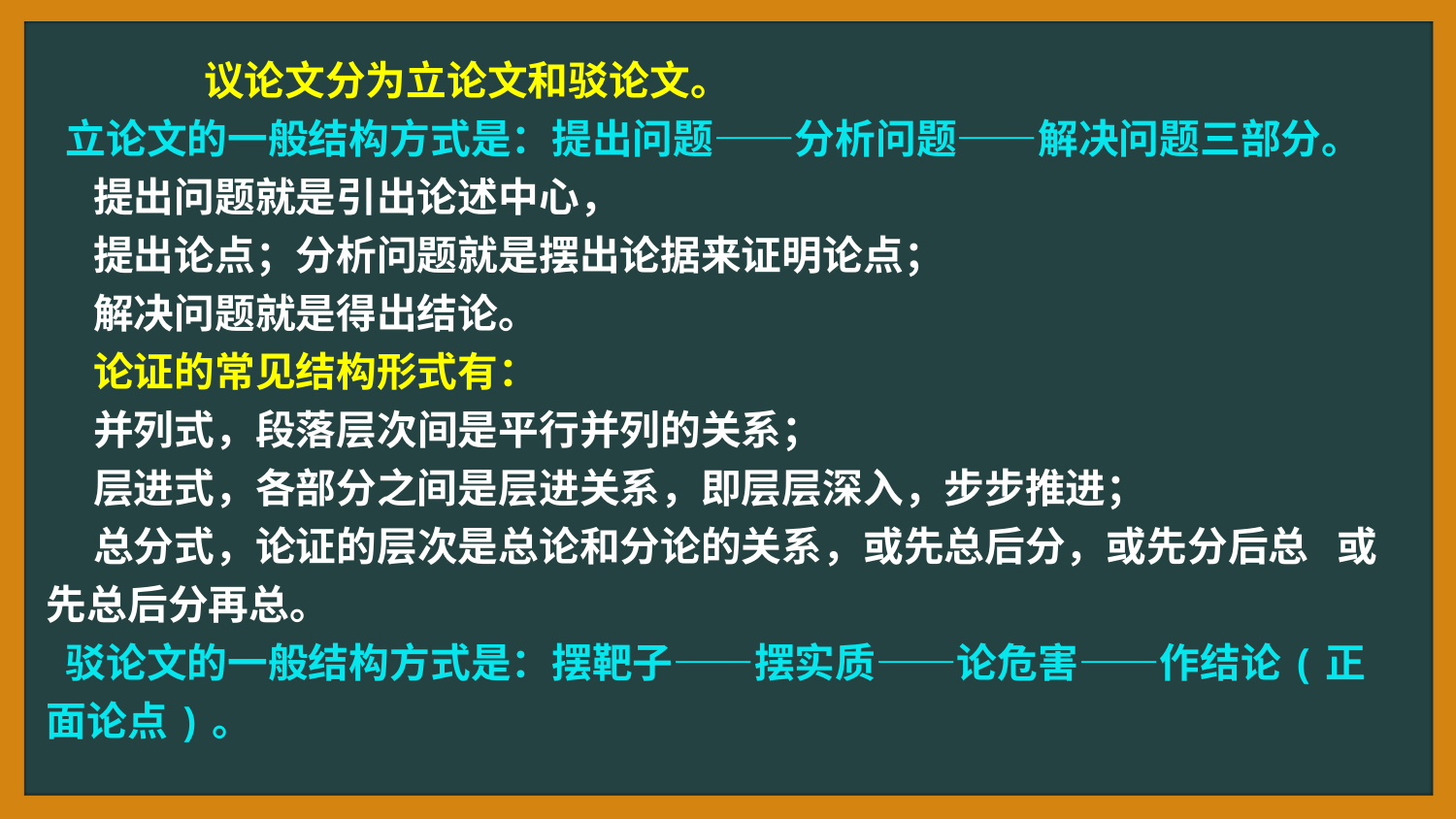

议论文分为立论文和驳论文。
 立论文的一般结构方式是：提出问题——分析问题——解决问题三部分。
    提出问题就是引出论述中心，
    提出论点；分析问题就是摆出论据来证明论点；
    解决问题就是得出结论。
    论证的常见结构形式有：
    并列式，段落层次间是平行并列的关系；
    层进式，各部分之间是层进关系，即层层深入，步步推进；
    总分式，论证的层次是总论和分论的关系，或先总后分，或先分后总   或先总后分再总。
 驳论文的一般结构方式是：摆靶子——摆实质——论危害——作结论(正面论点)。